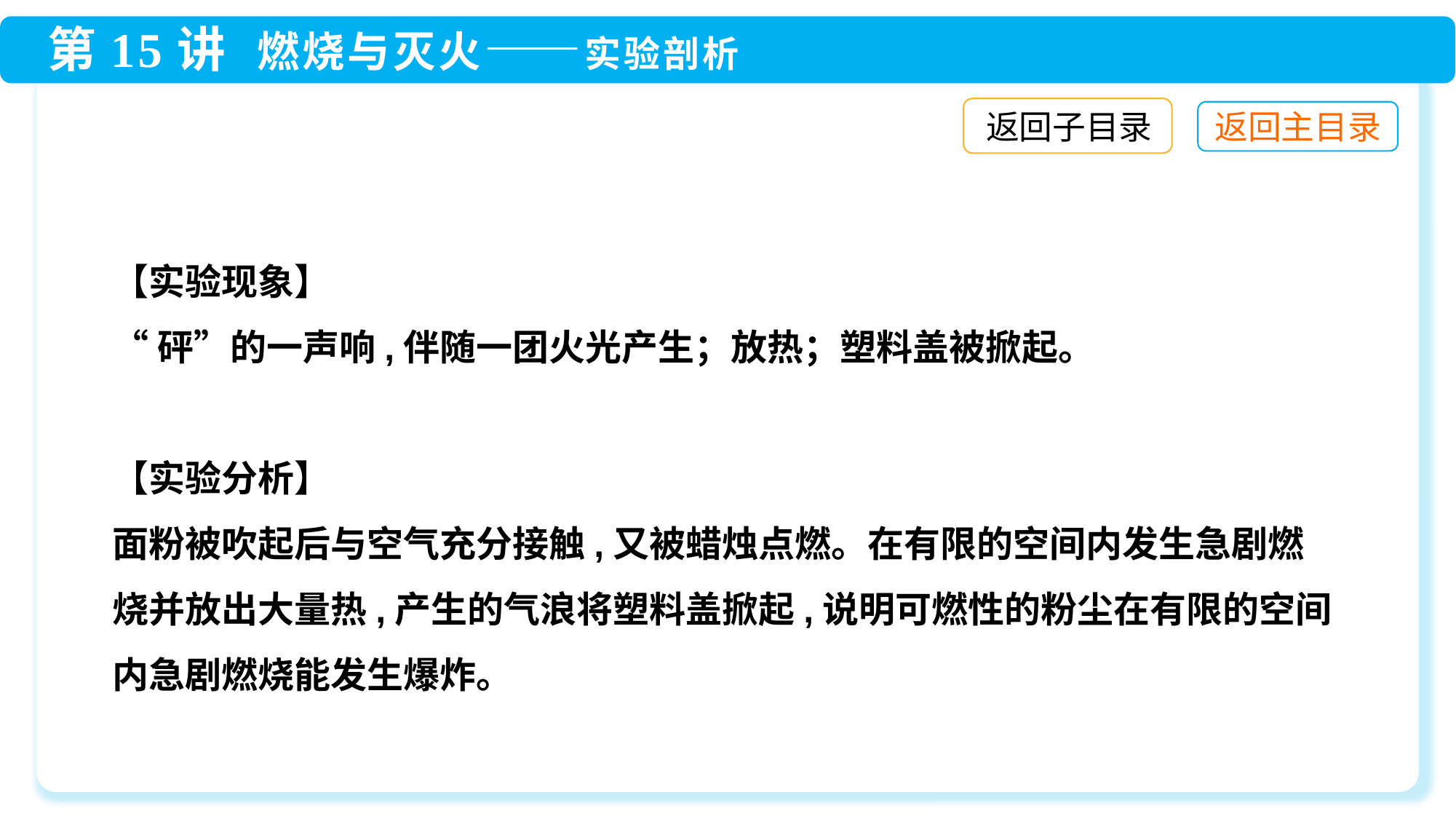

返回子目录
【实验现象】
“砰”的一声响,伴随一团火光产生；放热；塑料盖被掀起。

【实验分析】
面粉被吹起后与空气充分接触,又被蜡烛点燃。在有限的空间内发生急剧燃烧并放出大量热,产生的气浪将塑料盖掀起,说明可燃性的粉尘在有限的空间内急剧燃烧能发生爆炸。